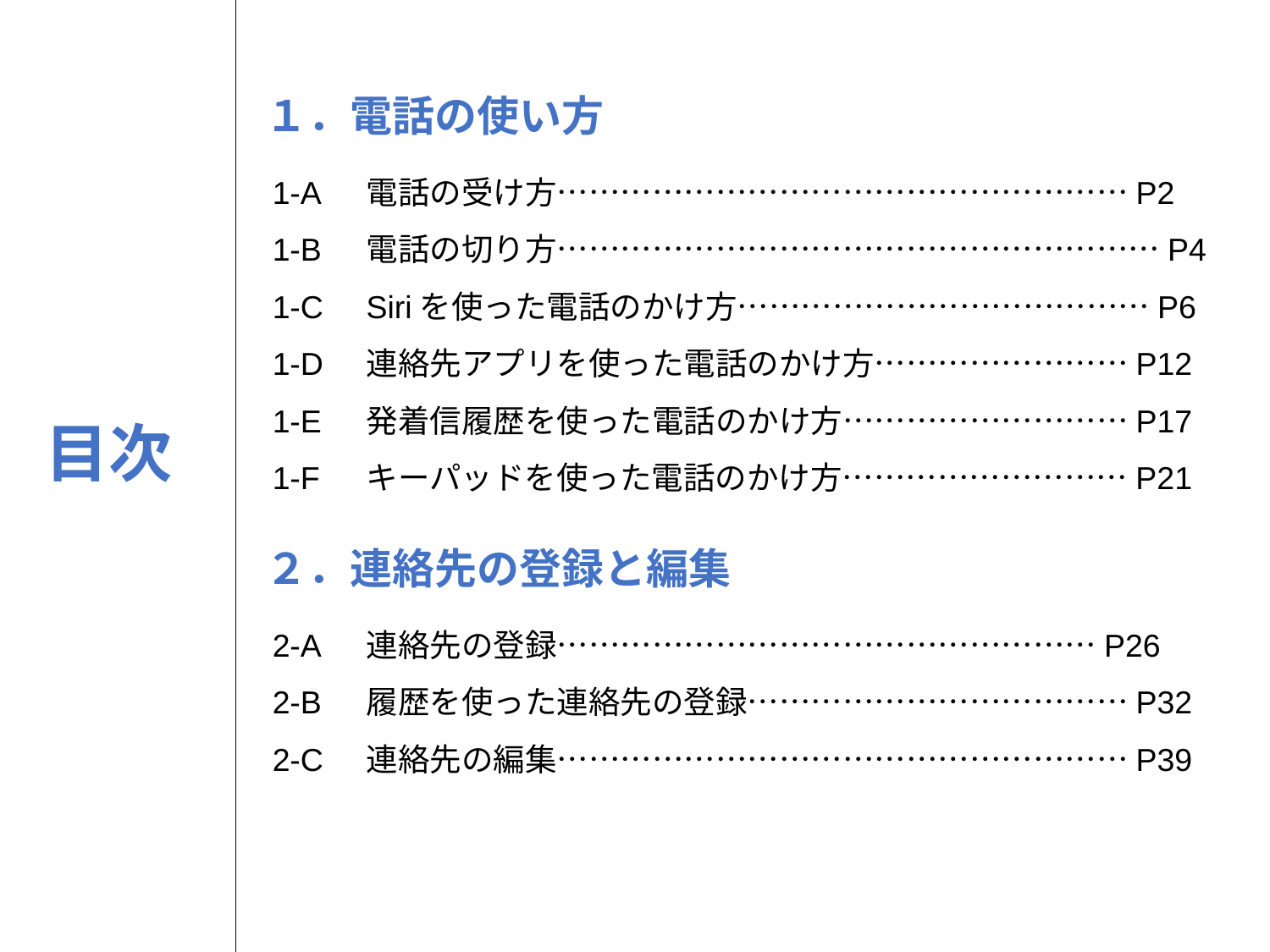

１．電話の使い方
1-A
1-B
1-C
1-D
1-E
1-F
電話の受け方………………………………………………P2
電話の切り方…………………………………………………P4
Siriを使った電話のかけ方…………………………………P6
連絡先アプリを使った電話のかけ方……………………P12
発着信履歴を使った電話のかけ方………………………P17
キーパッドを使った電話のかけ方………………………P21
目次
２．連絡先の登録と編集
2-A
2-B
2-C
連絡先の登録……………………………………………P26
履歴を使った連絡先の登録………………………………P32
連絡先の編集………………………………………………P39